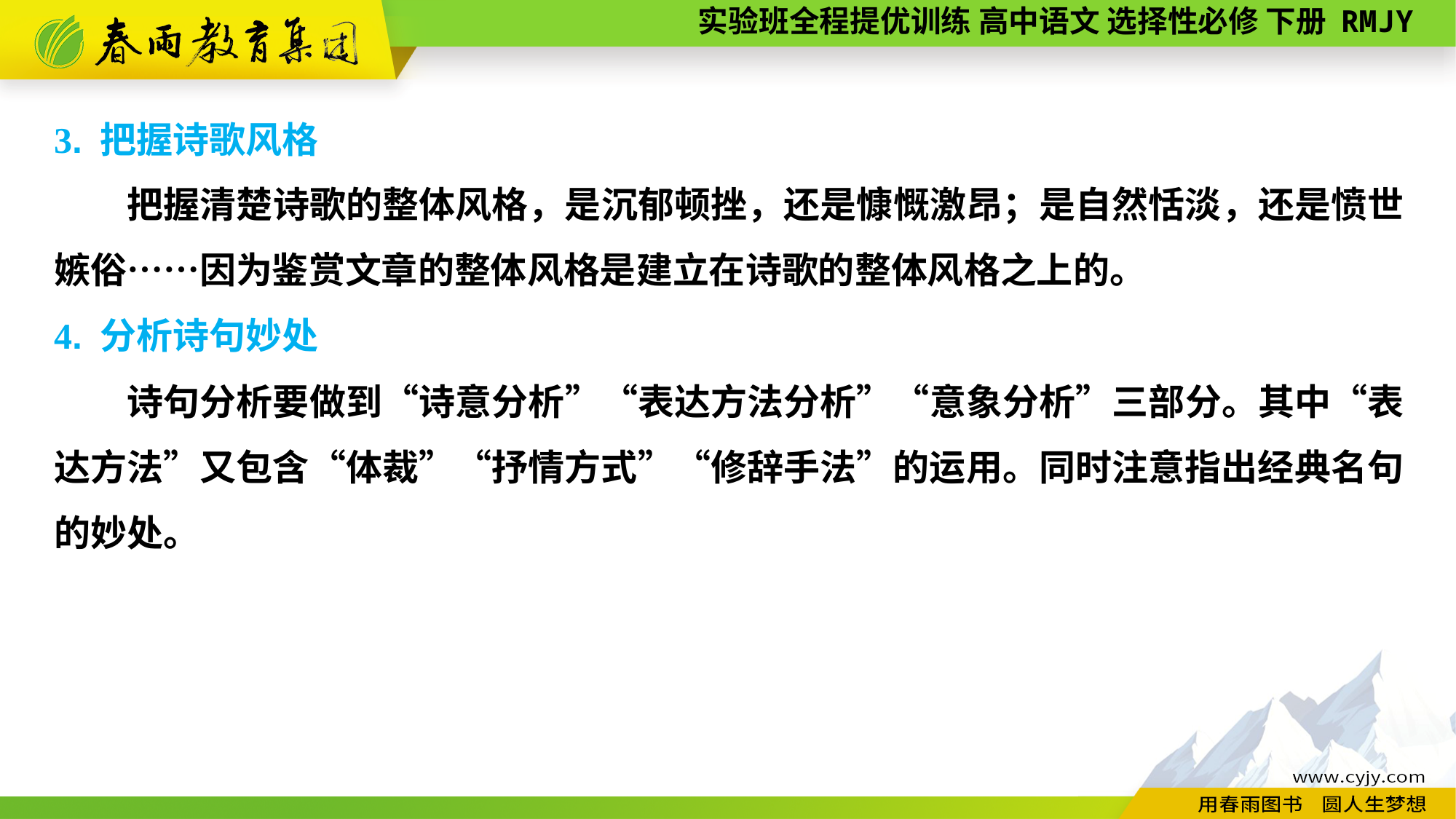

3. 把握诗歌风格
把握清楚诗歌的整体风格，是沉郁顿挫，还是慷慨激昂；是自然恬淡，还是愤世嫉俗……因为鉴赏文章的整体风格是建立在诗歌的整体风格之上的。
4. 分析诗句妙处
诗句分析要做到“诗意分析”“表达方法分析”“意象分析”三部分。其中“表达方法”又包含“体裁”“抒情方式”“修辞手法”的运用。同时注意指出经典名句的妙处。